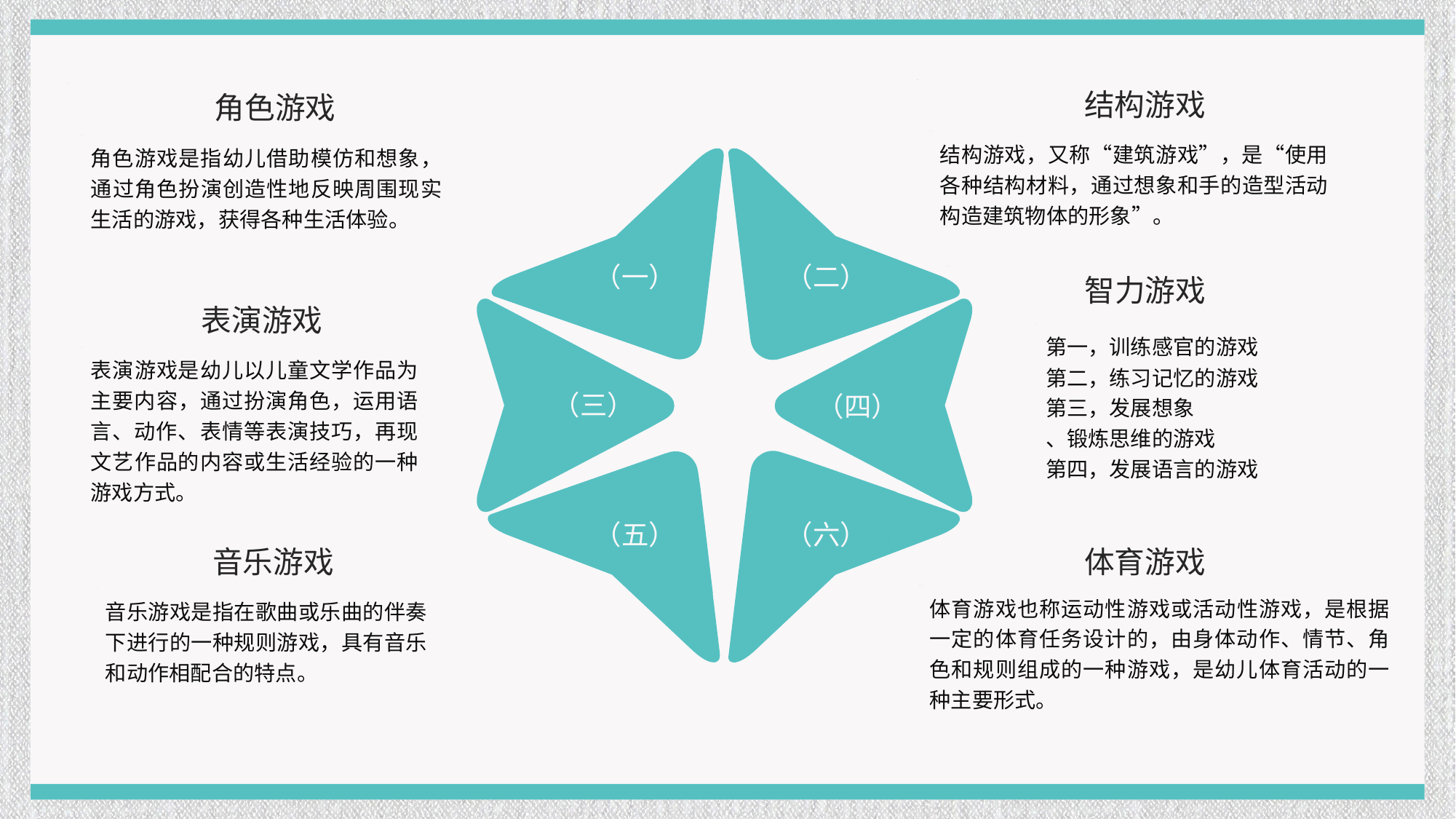

结构游戏
角色游戏
结构游戏，又称“建筑游戏”，是“使用各种结构材料，通过想象和手的造型活动构造建筑物体的形象”。
角色游戏是指幼儿借助模仿和想象，通过角色扮演创造性地反映周围现实生活的游戏，获得各种生活体验。

（一）
（二）
智力游戏
表演游戏

第一，训练感官的游戏
第二，练习记忆的游戏
第三，发展想象
、锻炼思维的游戏
第四，发展语言的游戏
表演游戏是幼儿以儿童文学作品为主要内容，通过扮演角色，运用语言、动作、表情等表演技巧，再现文艺作品的内容或生活经验的一种游戏方式。
（三）
（四）

（五）
（六）
音乐游戏
体育游戏
体育游戏也称运动性游戏或活动性游戏，是根据一定的体育任务设计的，由身体动作、情节、角色和规则组成的一种游戏，是幼儿体育活动的一种主要形式。
音乐游戏是指在歌曲或乐曲的伴奏下进行的一种规则游戏，具有音乐和动作相配合的特点。